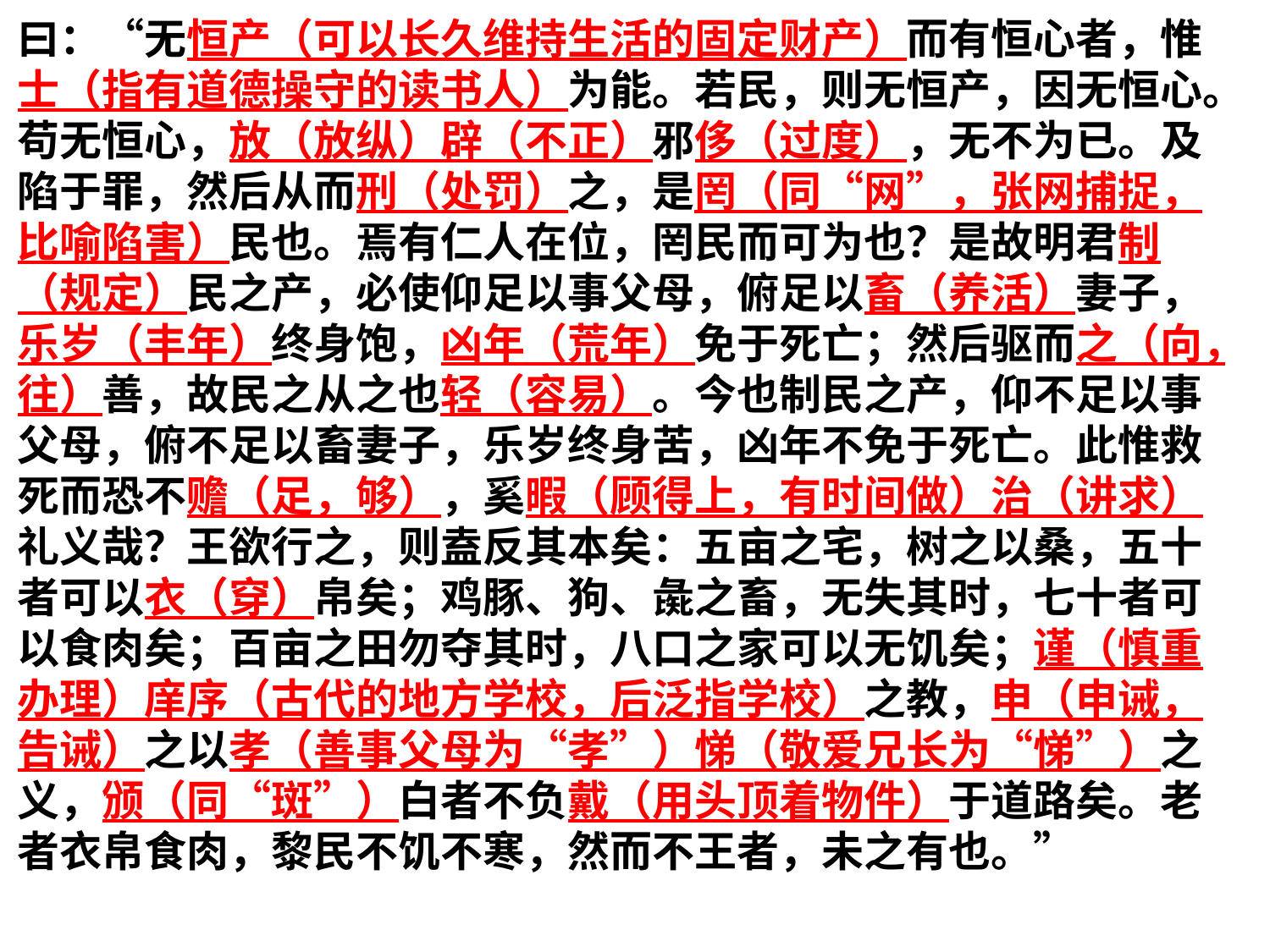

曰：“无恒产（可以长久维持生活的固定财产）而有恒心者，惟士（指有道德操守的读书人）为能。若民，则无恒产，因无恒心。苟无恒心，放（放纵）辟（不正）邪侈（过度），无不为已。及陷于罪，然后从而刑（处罚）之，是罔（同“网”，张网捕捉，比喻陷害）民也。焉有仁人在位，罔民而可为也？是故明君制（规定）民之产，必使仰足以事父母，俯足以畜（养活）妻子，乐岁（丰年）终身饱，凶年（荒年）免于死亡；然后驱而之（向，往）善，故民之从之也轻（容易）。今也制民之产，仰不足以事父母，俯不足以畜妻子，乐岁终身苦，凶年不免于死亡。此惟救死而恐不赡（足，够），奚暇（顾得上，有时间做）治（讲求）礼义哉？王欲行之，则盍反其本矣：五亩之宅，树之以桑，五十者可以衣（穿）帛矣；鸡豚、狗、彘之畜，无失其时，七十者可以食肉矣；百亩之田勿夺其时，八口之家可以无饥矣；谨（慎重办理）庠序（古代的地方学校，后泛指学校）之教，申（申诫，告诫）之以孝（善事父母为“孝”）悌（敬爱兄长为“悌”）之义，颁（同“斑”）白者不负戴（用头顶着物件）于道路矣。老者衣帛食肉，黎民不饥不寒，然而不王者，未之有也。”